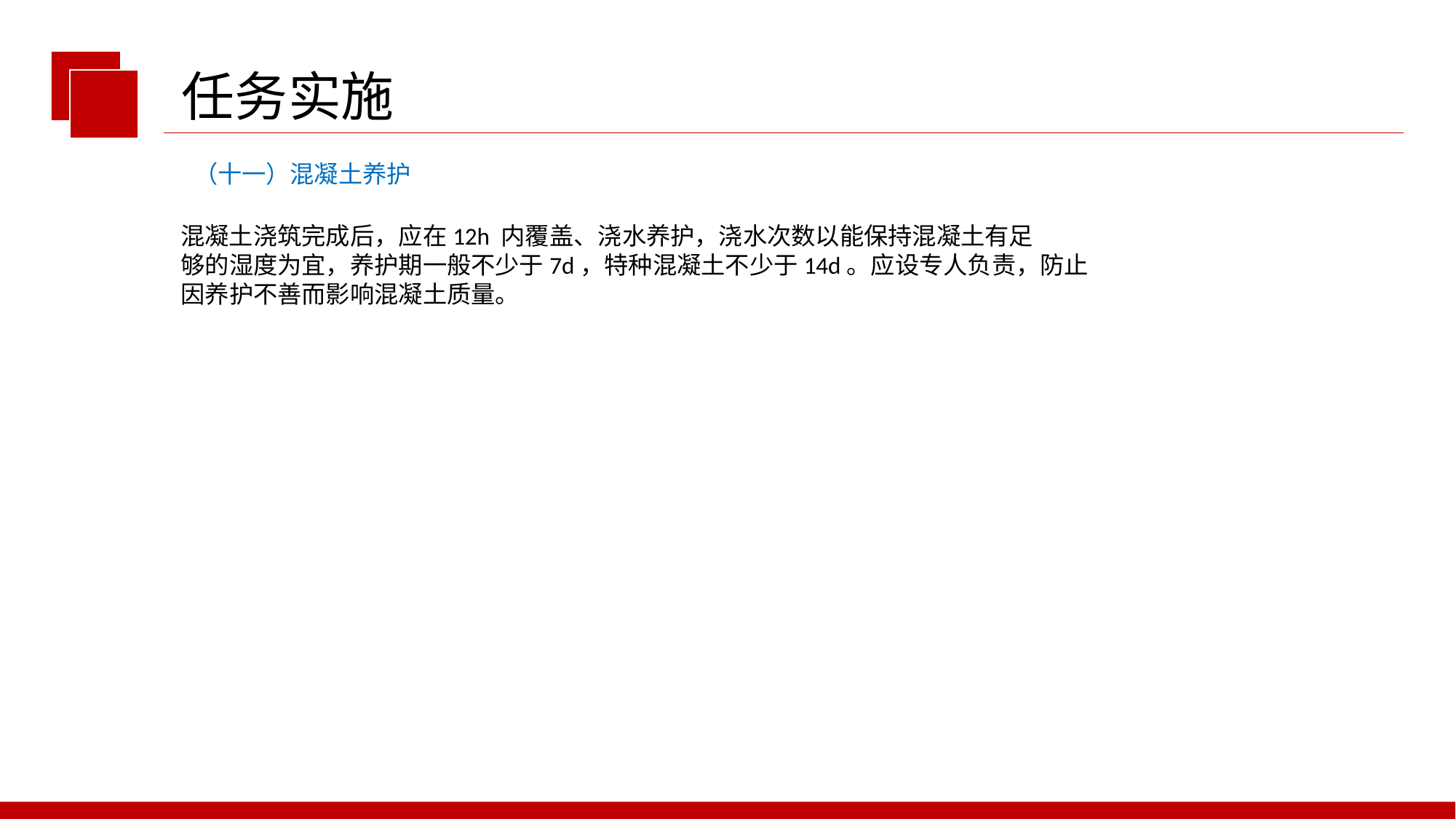

任务实施
（十一）混凝土养护
混凝土浇筑完成后，应在12h 内覆盖、浇水养护，浇水次数以能保持混凝土有足
够的湿度为宜，养护期一般不少于7d，特种混凝土不少于14d。应设专人负责，防止
因养护不善而影响混凝土质量。